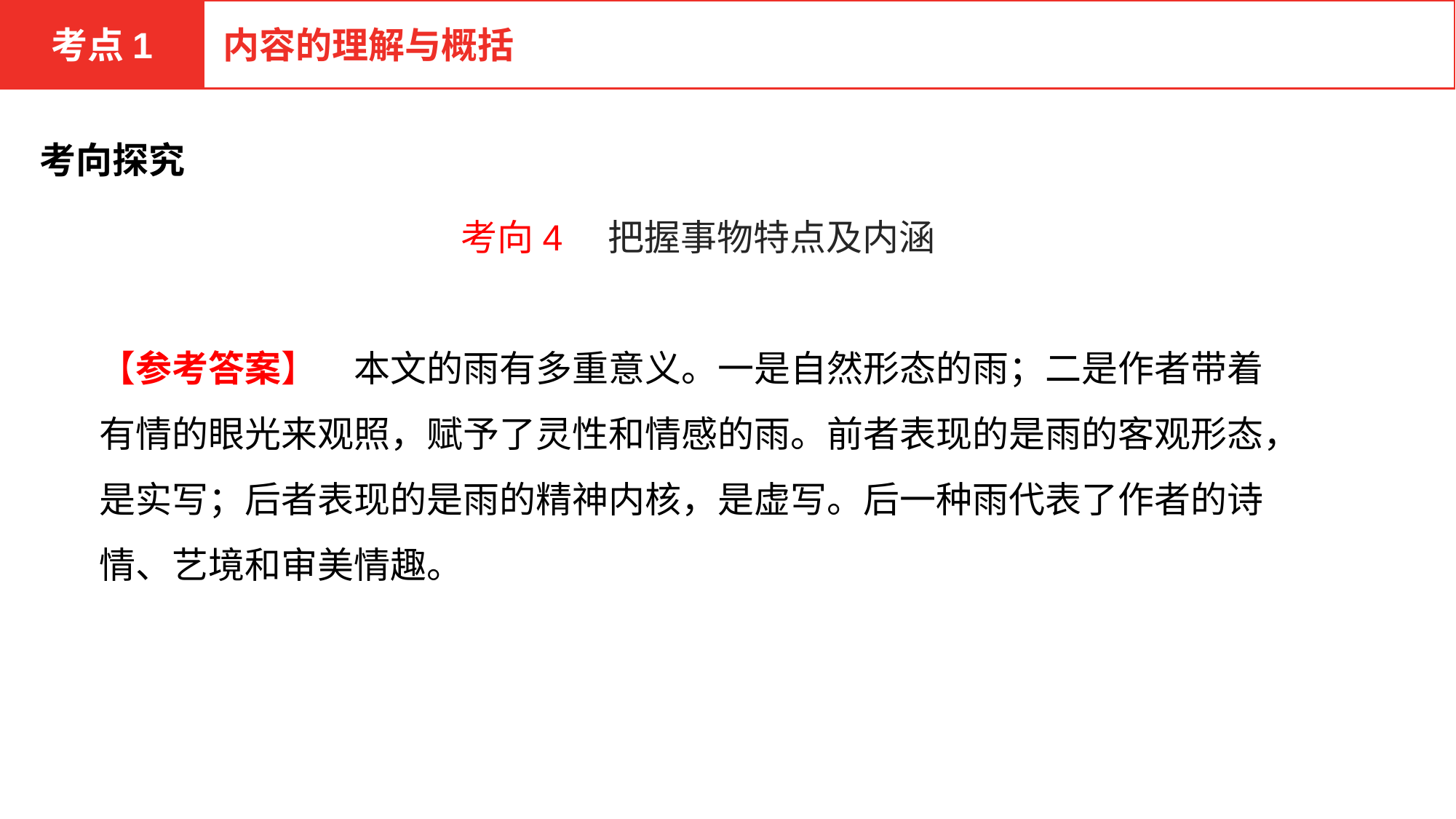

考点1
内容的理解与概括
考向探究
考向4　把握事物特点及内涵

【参考答案】　本文的雨有多重意义。一是自然形态的雨；二是作者带着有情的眼光来观照，赋予了灵性和情感的雨。前者表现的是雨的客观形态，是实写；后者表现的是雨的精神内核，是虚写。后一种雨代表了作者的诗情、艺境和审美情趣。